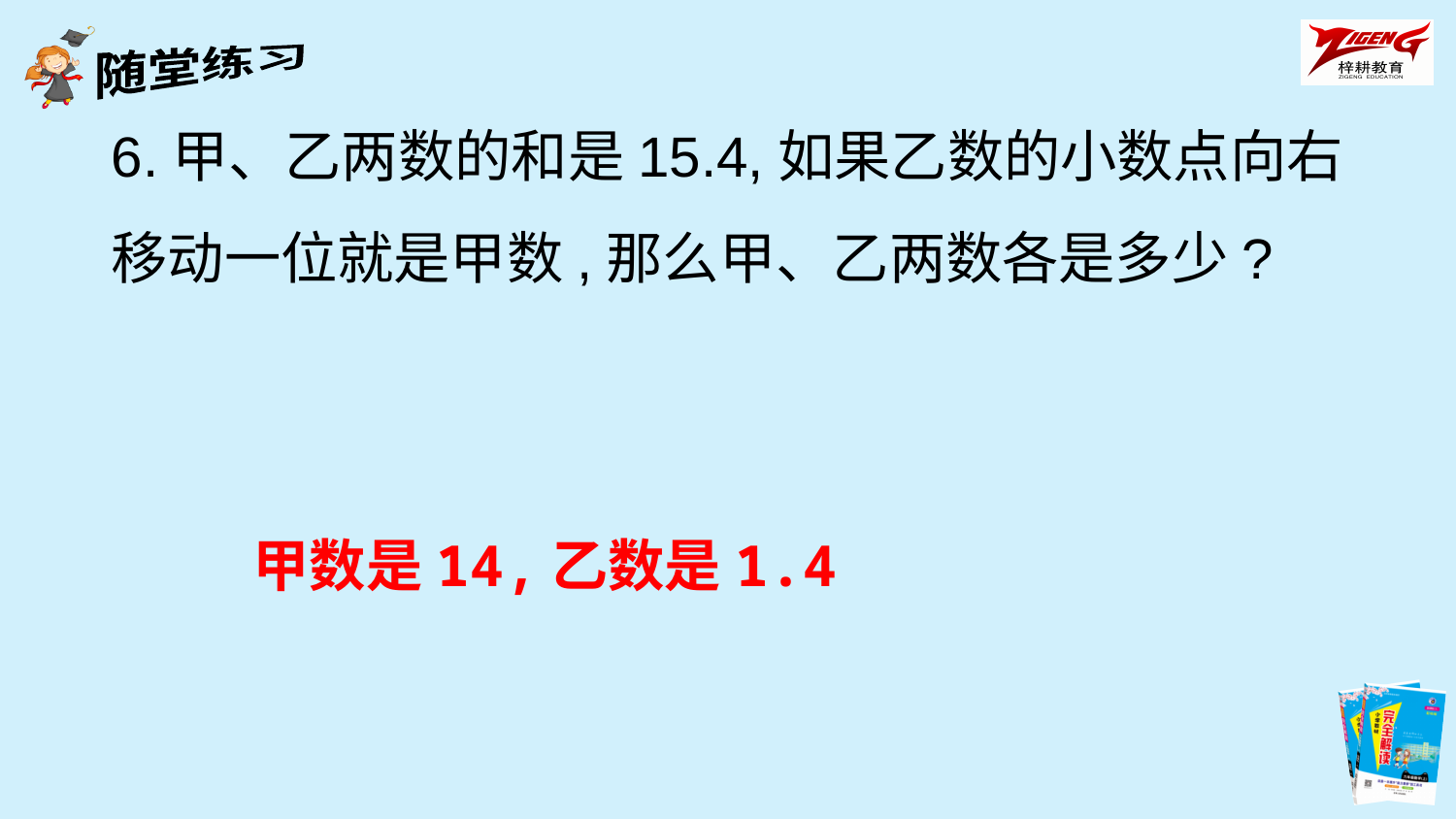

6.甲、乙两数的和是15.4,如果乙数的小数点向右移动一位就是甲数,那么甲、乙两数各是多少?
甲数是14,乙数是1.4